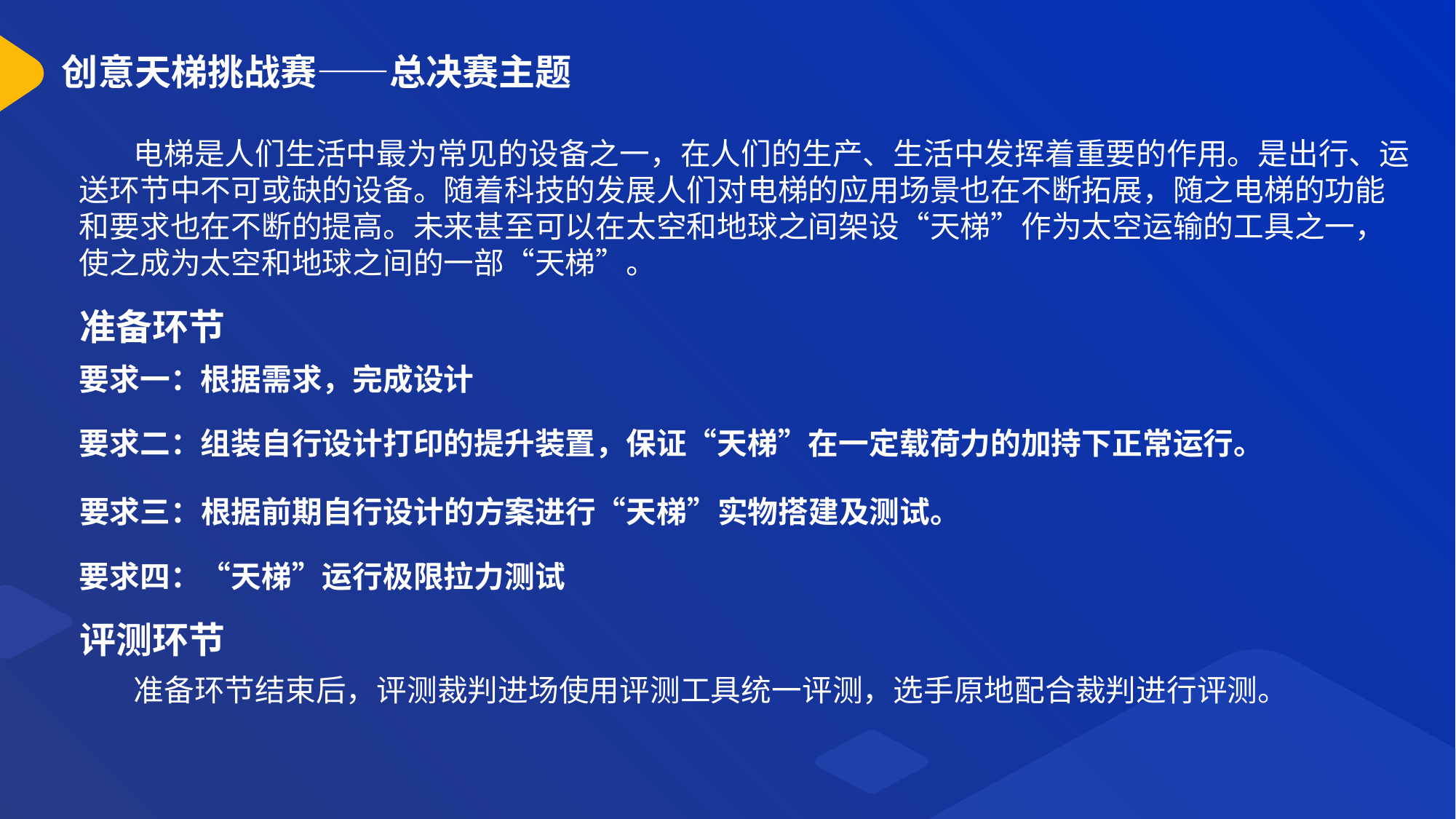

# 创意天梯挑战赛——总决赛主题
       电梯是人们生活中最为常见的设备之一，在人们的生产、生活中发挥着重要的作用。是出行、运送环节中不可或缺的设备。随着科技的发展人们对电梯的应用场景也在不断拓展，随之电梯的功能和要求也在不断的提高。未来甚至可以在太空和地球之间架设“天梯”作为太空运输的工具之一，使之成为太空和地球之间的一部“天梯”。
准备环节
要求一：根据需求，完成设计
要求二：组装自行设计打印的提升装置，保证“天梯”在一定载荷力的加持下正常运行。
要求三：根据前期自行设计的方案进行“天梯”实物搭建及测试。
要求四：“天梯”运行极限拉力测试
评测环节
       准备环节结束后，评测裁判进场使用评测工具统一评测，选手原地配合裁判进行评测。